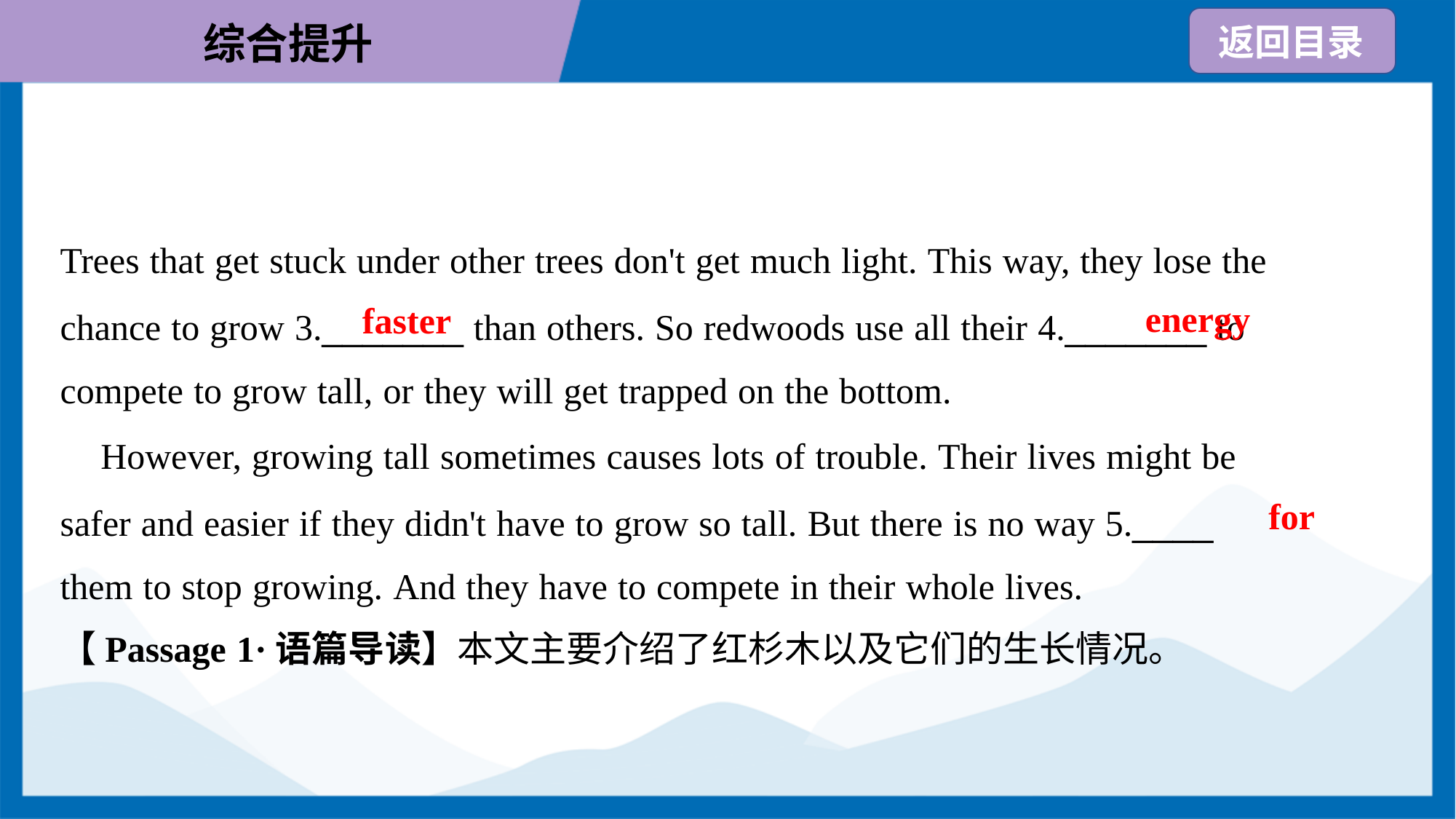

Trees that get stuck under other trees don't get much light. This way, they lose the
chance to grow 3._______ than others. So redwoods use all their 4._______ to
compete to grow tall, or they will get trapped on the bottom.
energy
faster
    However, growing tall sometimes causes lots of trouble. Their lives might be
safer and easier if they didn't have to grow so tall. But there is no way 5.____
them to stop growing. And they have to compete in their whole lives.
for
【Passage 1·语篇导读】本文主要介绍了红杉木以及它们的生长情况。